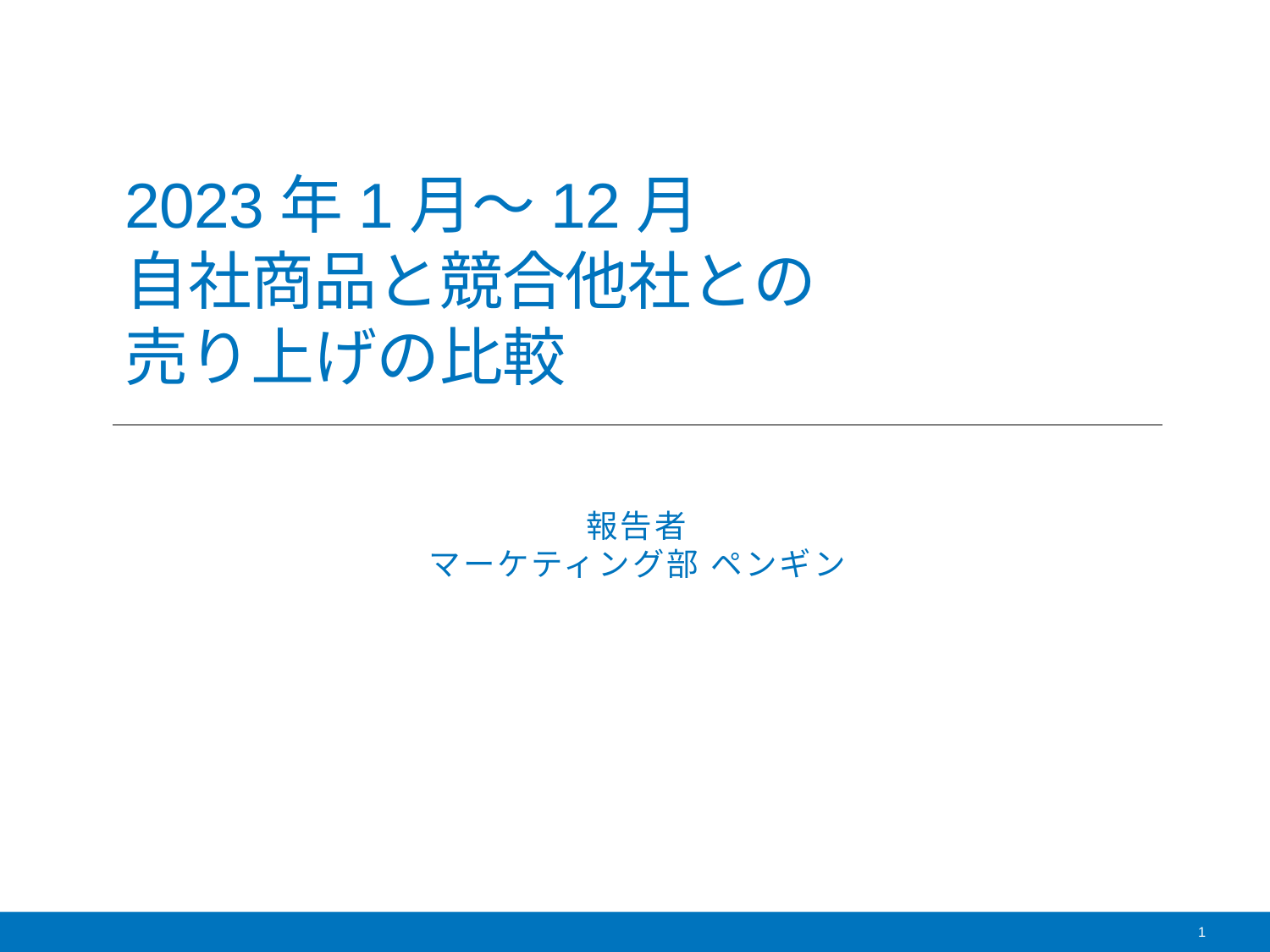

# 2023年1月～12月 自社商品と競合他社との 売り上げの比較
報告者
マーケティング部 ペンギン
1